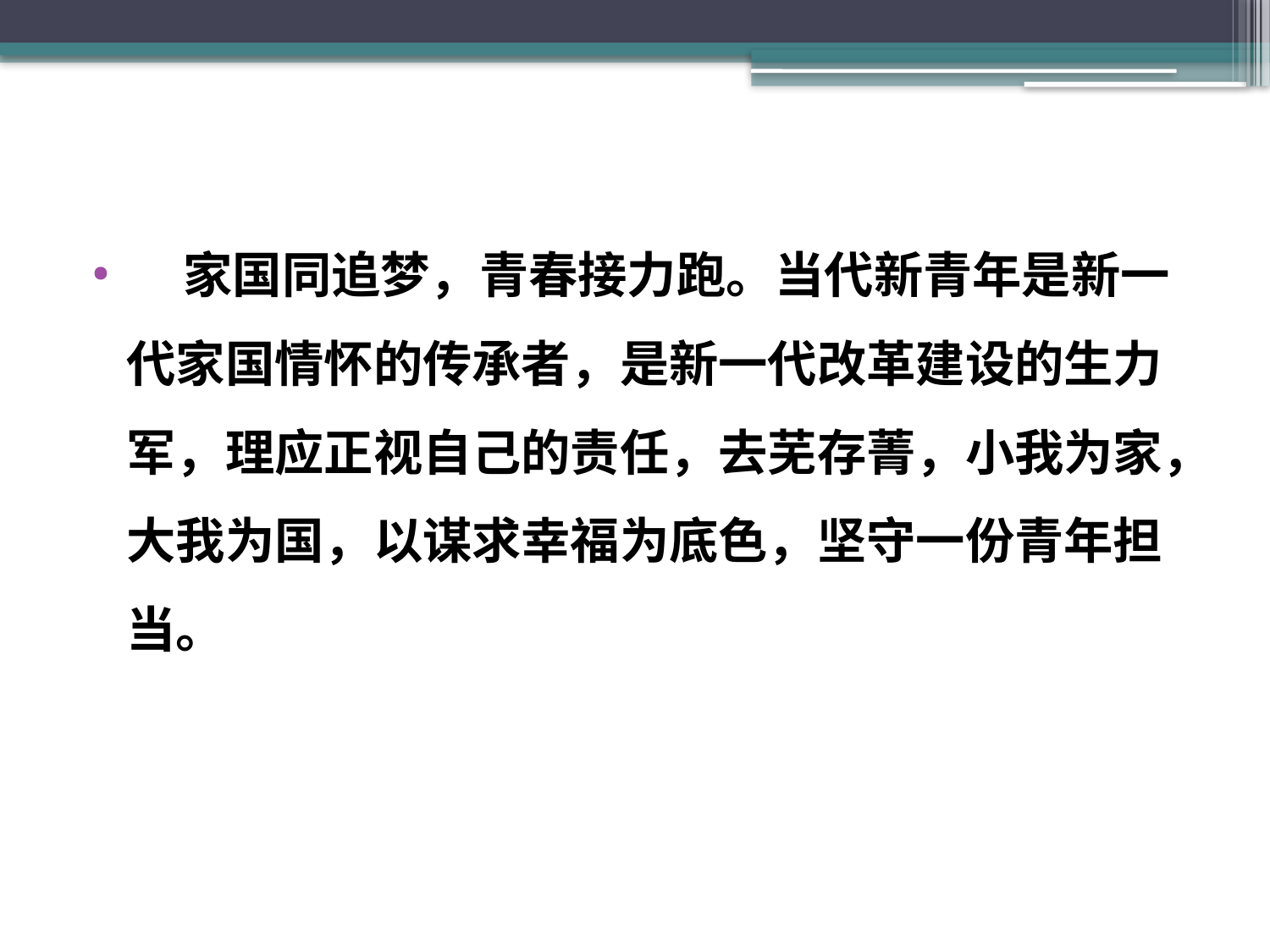

#
    家国同追梦，青春接力跑。当代新青年是新一代家国情怀的传承者，是新一代改革建设的生力军，理应正视自己的责任，去芜存菁，小我为家，大我为国，以谋求幸福为底色，坚守一份青年担当。